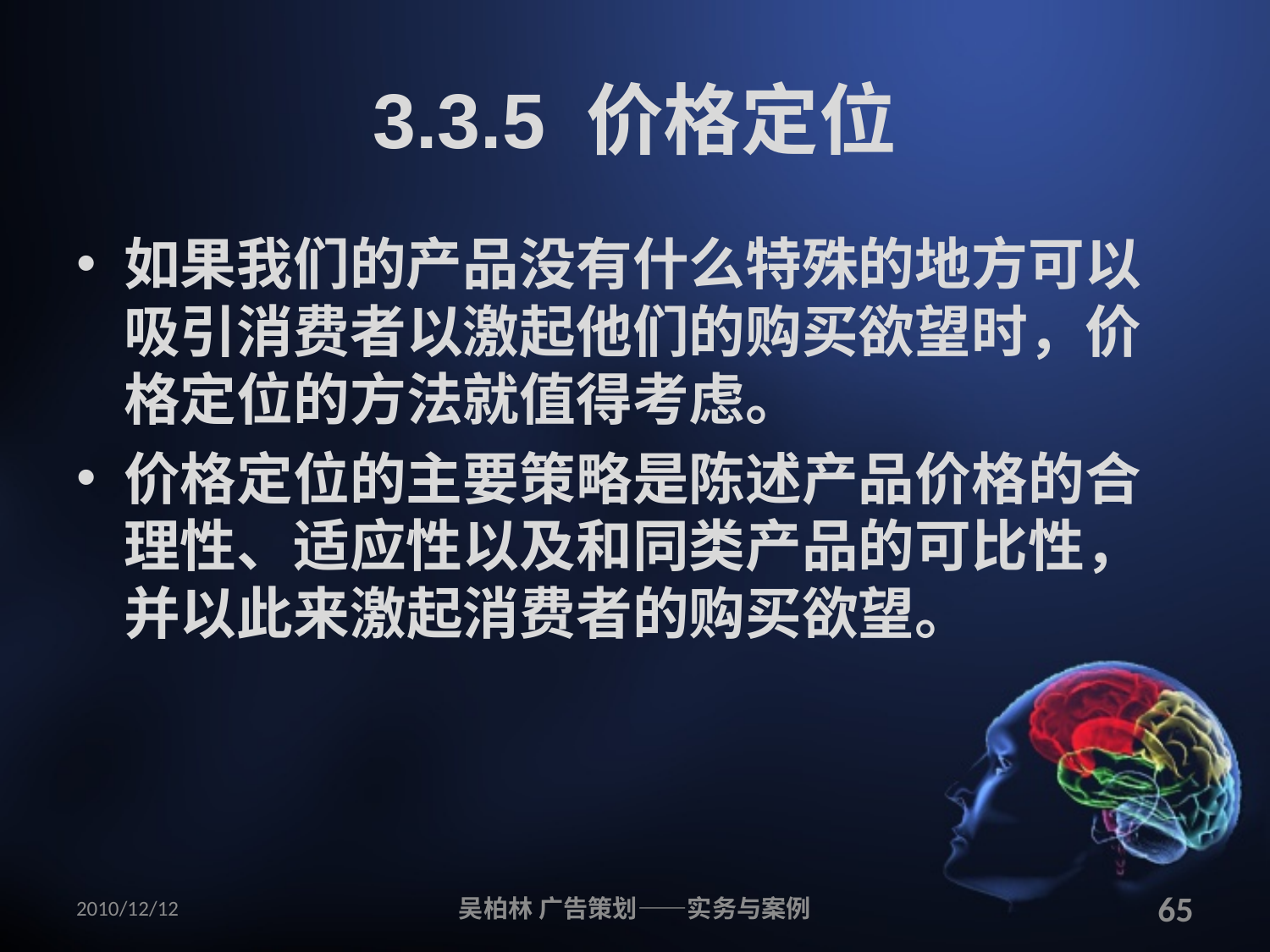

# 3.3.5 价格定位
如果我们的产品没有什么特殊的地方可以吸引消费者以激起他们的购买欲望时，价格定位的方法就值得考虑。
价格定位的主要策略是陈述产品价格的合理性、适应性以及和同类产品的可比性，并以此来激起消费者的购买欲望。
2010/12/12
吴柏林 广告策划——实务与案例
65